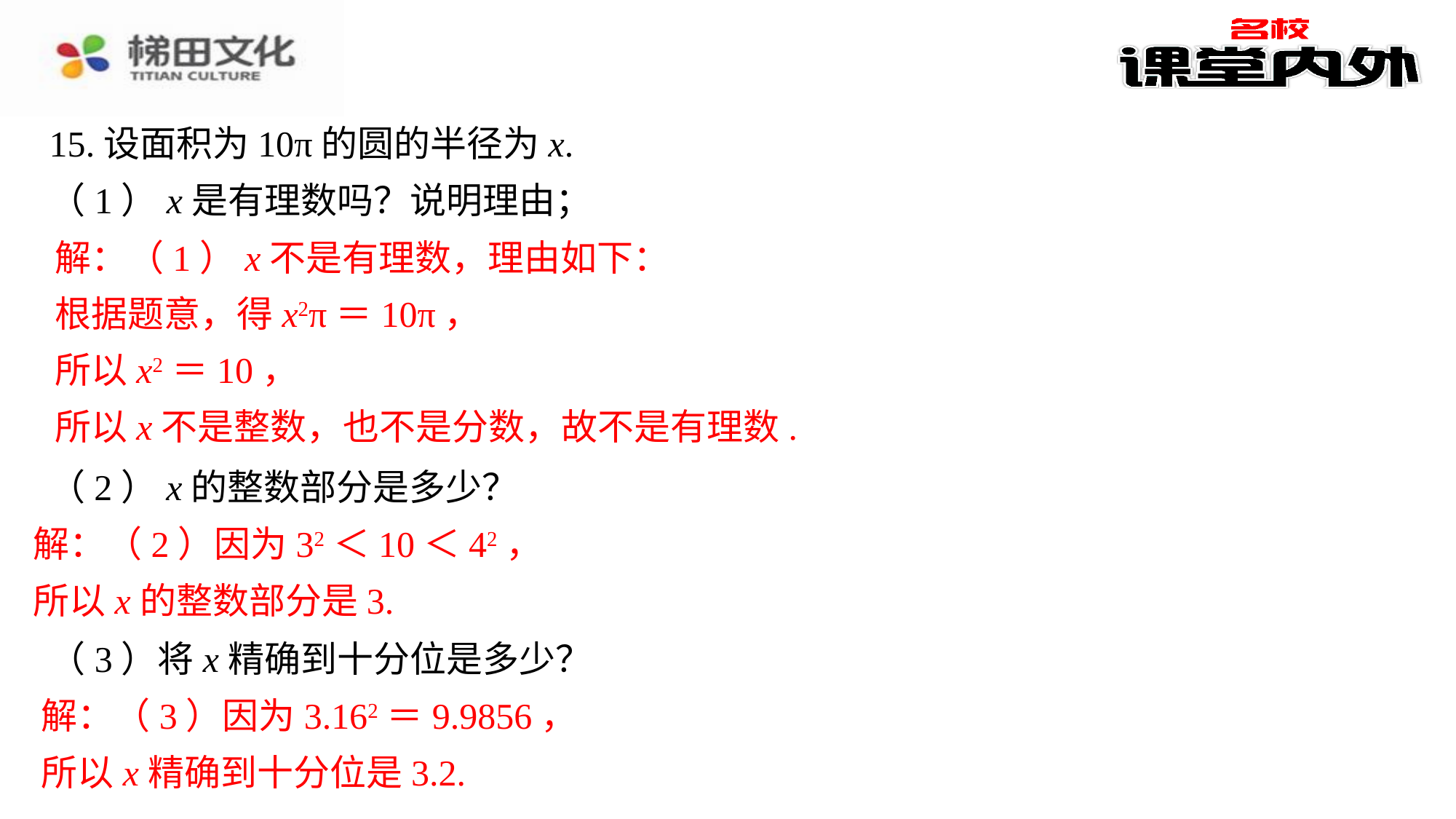

15.设面积为10π的圆的半径为x.
（1）x是有理数吗？说明理由；
解：（1）x不是有理数，理由如下：
根据题意，得x2π＝10π，
所以x2＝10，
所以x不是整数，也不是分数，故不是有理数.
（2）x的整数部分是多少？
解：（2）因为32＜10＜42，
所以x的整数部分是3.
（3）将x精确到十分位是多少？
解：（3）因为3.162＝9.9856，
所以x精确到十分位是3.2.